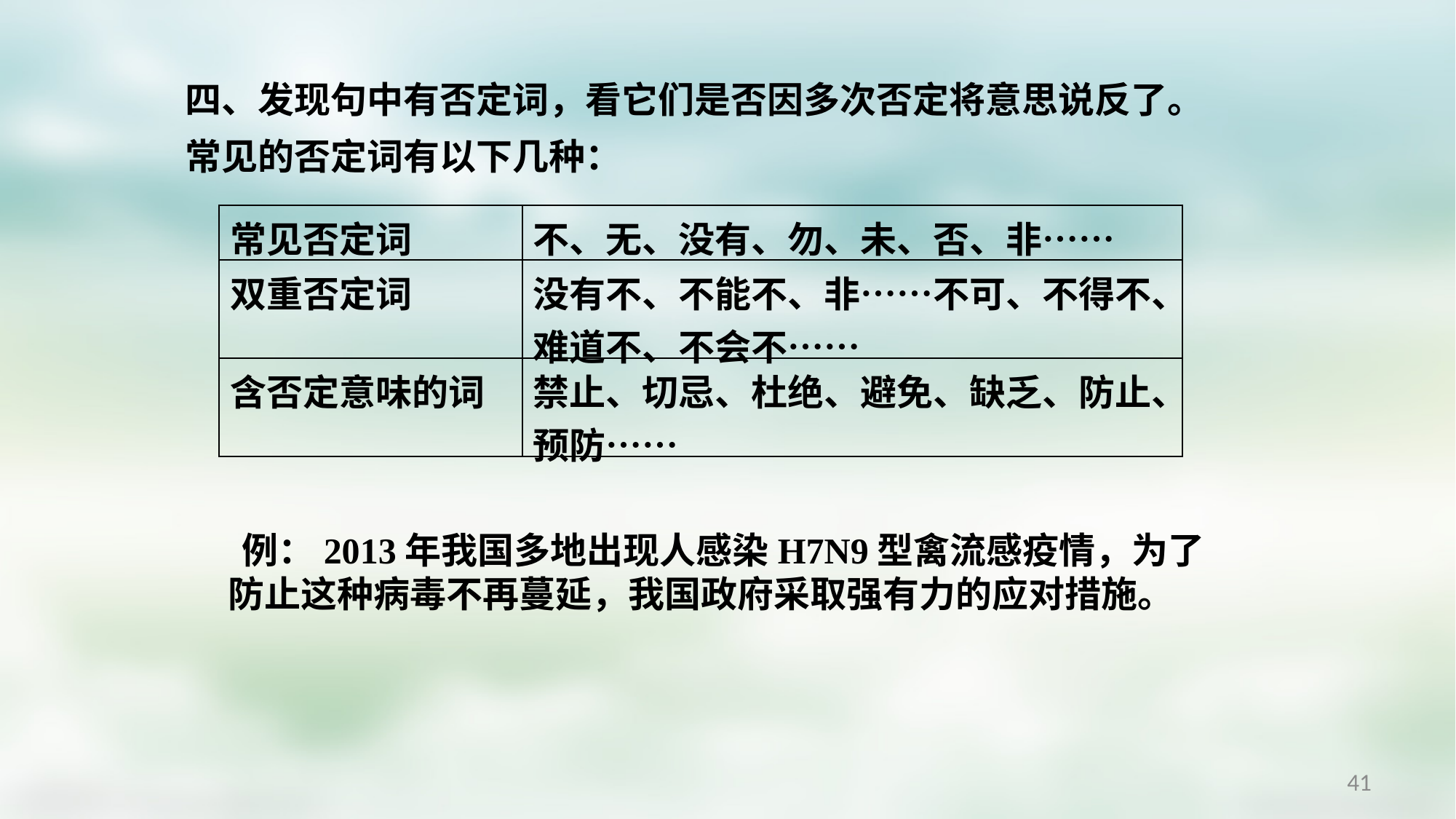

四、发现句中有否定词，看它们是否因多次否定将意思说反了。
常见的否定词有以下几种：
| 常见否定词 | 不、无、没有、勿、未、否、非…… |
| --- | --- |
| 双重否定词 | 没有不、不能不、非……不可、不得不、难道不、不会不…… |
| 含否定意味的词 | 禁止、切忌、杜绝、避免、缺乏、防止、预防…… |
 例：2013年我国多地出现人感染H7N9型禽流感疫情，为了防止这种病毒不再蔓延，我国政府采取强有力的应对措施。
41